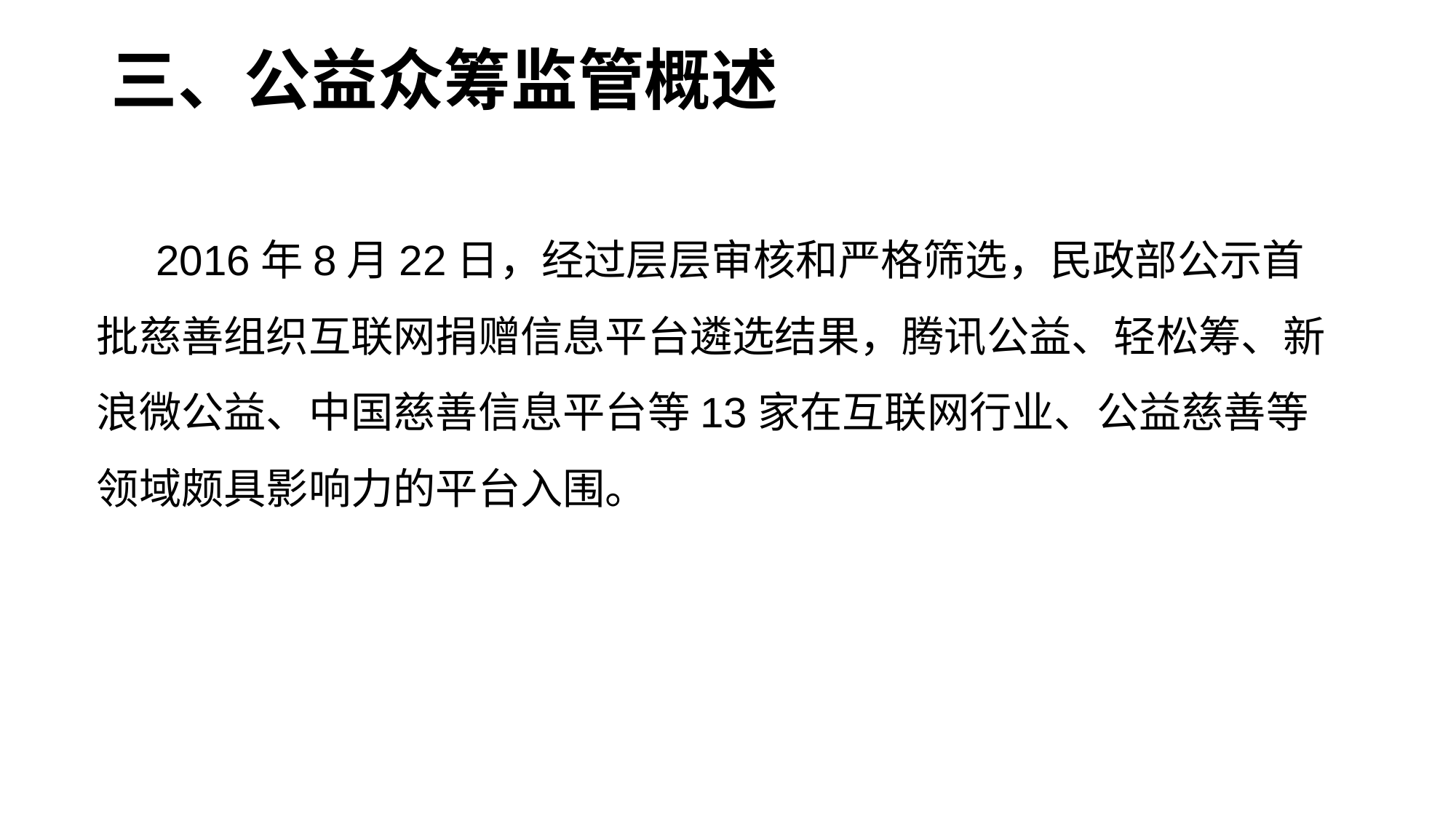

# 三、公益众筹监管概述
     2016年8月22日，经过层层审核和严格筛选，民政部公示首批慈善组织互联网捐赠信息平台遴选结果，腾讯公益、轻松筹、新浪微公益、中国慈善信息平台等13家在互联网行业、公益慈善等领域颇具影响力的平台入围。